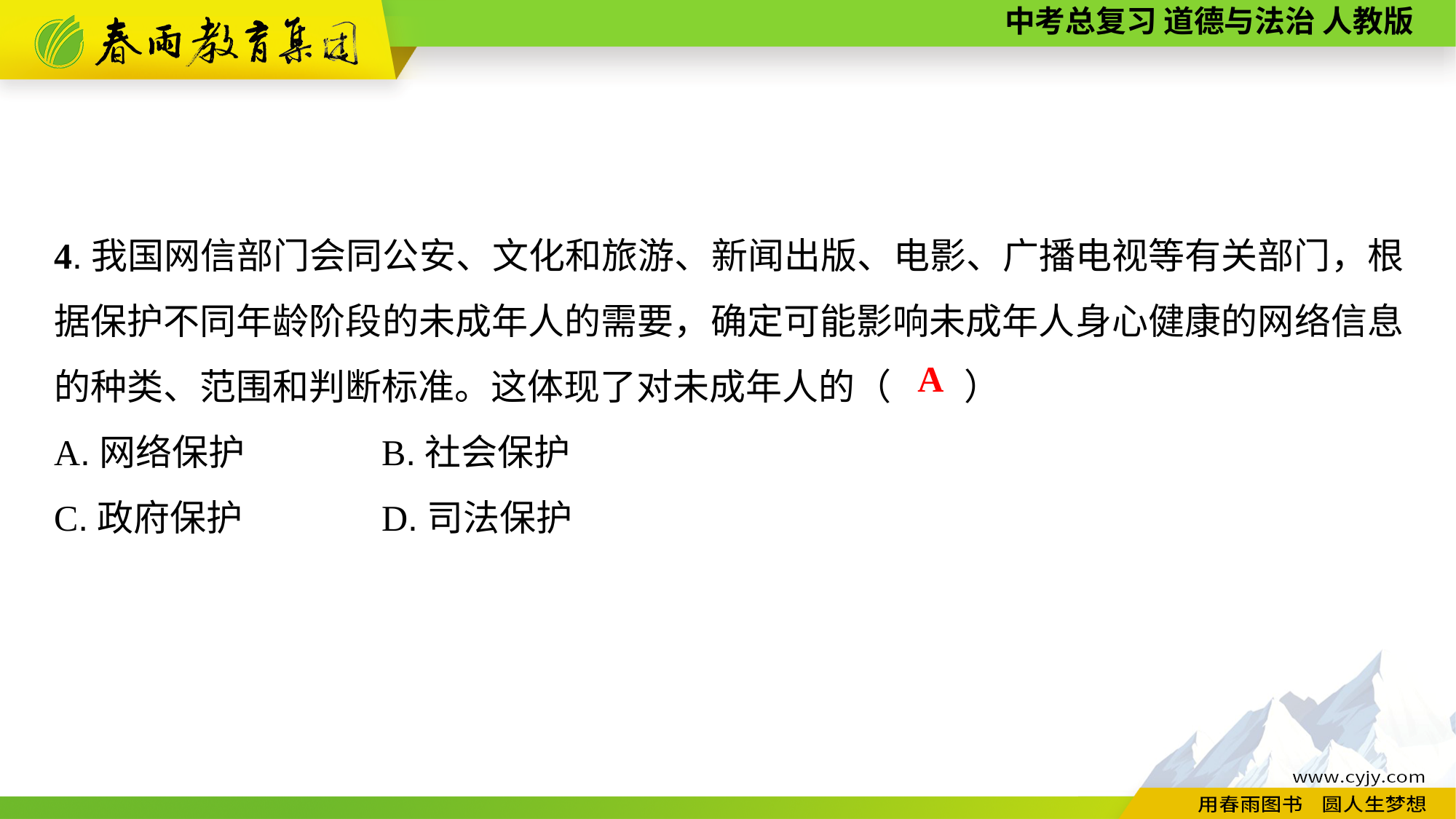

4.我国网信部门会同公安、文化和旅游、新闻出版、电影、广播电视等有关部门，根据保护不同年龄阶段的未成年人的需要，确定可能影响未成年人身心健康的网络信息的种类、范围和判断标准。这体现了对未成年人的（　　）
A.网络保护		B.社会保护
C.政府保护		D.司法保护
A